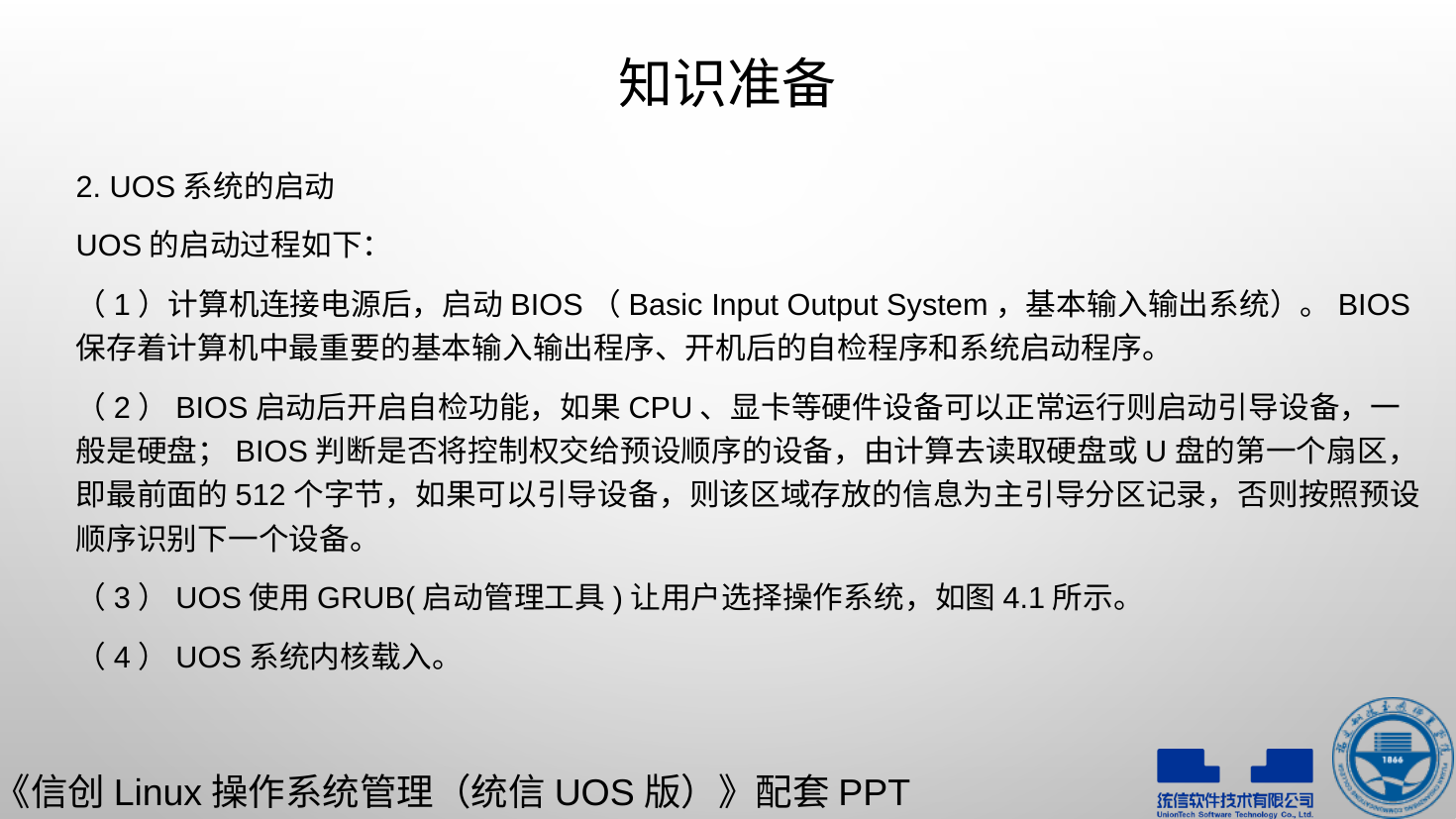

# 知识准备
2. UOS系统的启动
UOS的启动过程如下：
（1）计算机连接电源后，启动BIOS（Basic Input Output System，基本输入输出系统）。BIOS保存着计算机中最重要的基本输入输出程序、开机后的自检程序和系统启动程序。
（2）BIOS启动后开启自检功能，如果CPU、显卡等硬件设备可以正常运行则启动引导设备，一般是硬盘；BIOS判断是否将控制权交给预设顺序的设备，由计算去读取硬盘或U盘的第一个扇区，即最前面的512个字节，如果可以引导设备，则该区域存放的信息为主引导分区记录，否则按照预设顺序识别下一个设备。
（3）UOS使用GRUB(启动管理工具)让用户选择操作系统，如图4.1所示。
（4）UOS系统内核载入。